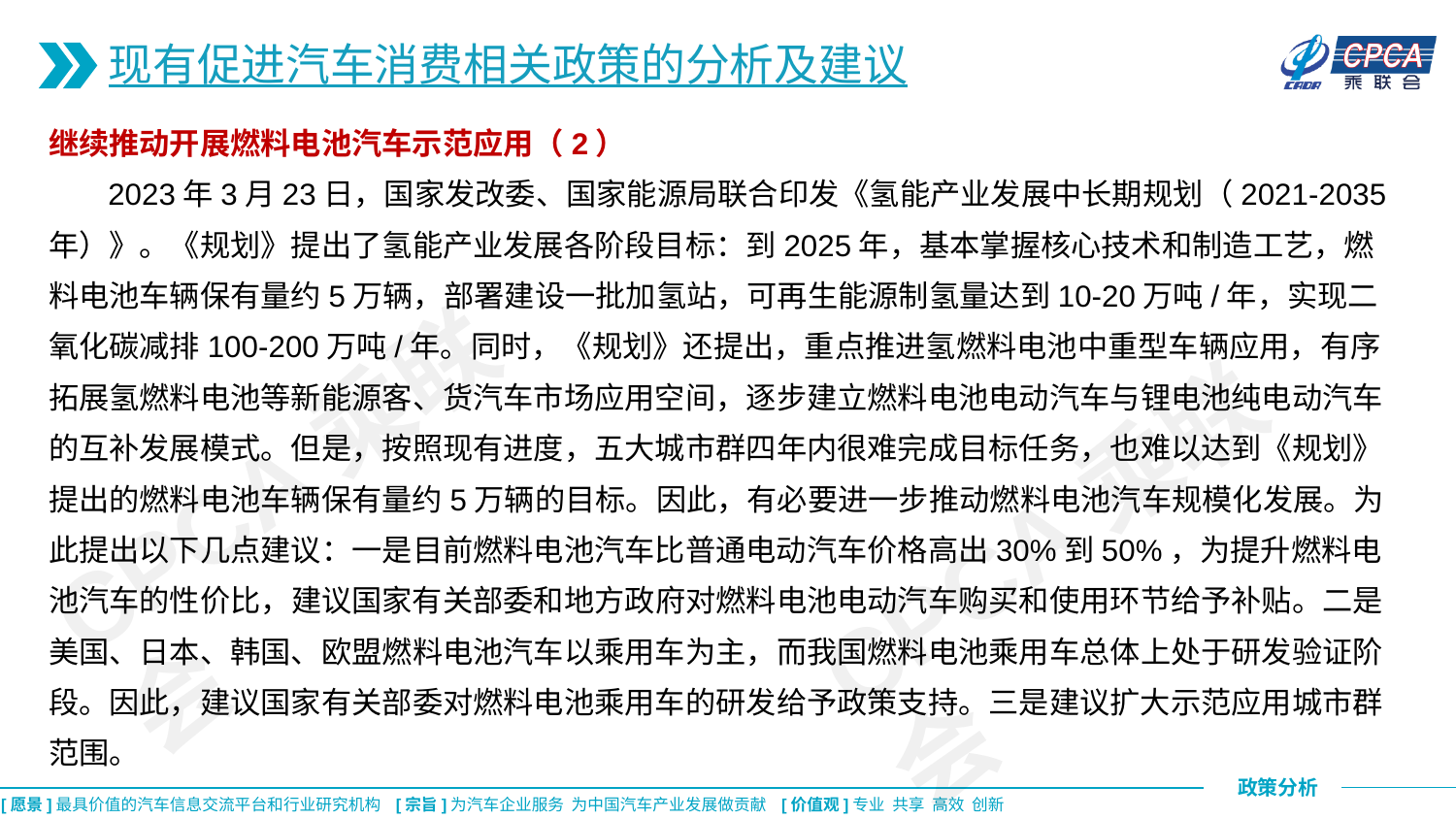

现有促进汽车消费相关政策的分析及建议
继续推动开展燃料电池汽车示范应用（2）
       2023年3月23日，国家发改委、国家能源局联合印发《氢能产业发展中长期规划（2021-2035年）》。《规划》提出了氢能产业发展各阶段目标：到2025年，基本掌握核心技术和制造工艺，燃料电池车辆保有量约5万辆，部署建设一批加氢站，可再生能源制氢量达到10-20万吨/年，实现二氧化碳减排100-200万吨/年。同时，《规划》还提出，重点推进氢燃料电池中重型车辆应用，有序拓展氢燃料电池等新能源客、货汽车市场应用空间，逐步建立燃料电池电动汽车与锂电池纯电动汽车的互补发展模式。但是，按照现有进度，五大城市群四年内很难完成目标任务，也难以达到《规划》提出的燃料电池车辆保有量约5万辆的目标。因此，有必要进一步推动燃料电池汽车规模化发展。为此提出以下几点建议：一是目前燃料电池汽车比普通电动汽车价格高出30%到50%，为提升燃料电池汽车的性价比，建议国家有关部委和地方政府对燃料电池电动汽车购买和使用环节给予补贴。二是美国、日本、韩国、欧盟燃料电池汽车以乘用车为主，而我国燃料电池乘用车总体上处于研发验证阶段。因此，建议国家有关部委对燃料电池乘用车的研发给予政策支持。三是建议扩大示范应用城市群范围。
CPCA乘联会
CPCA乘联会